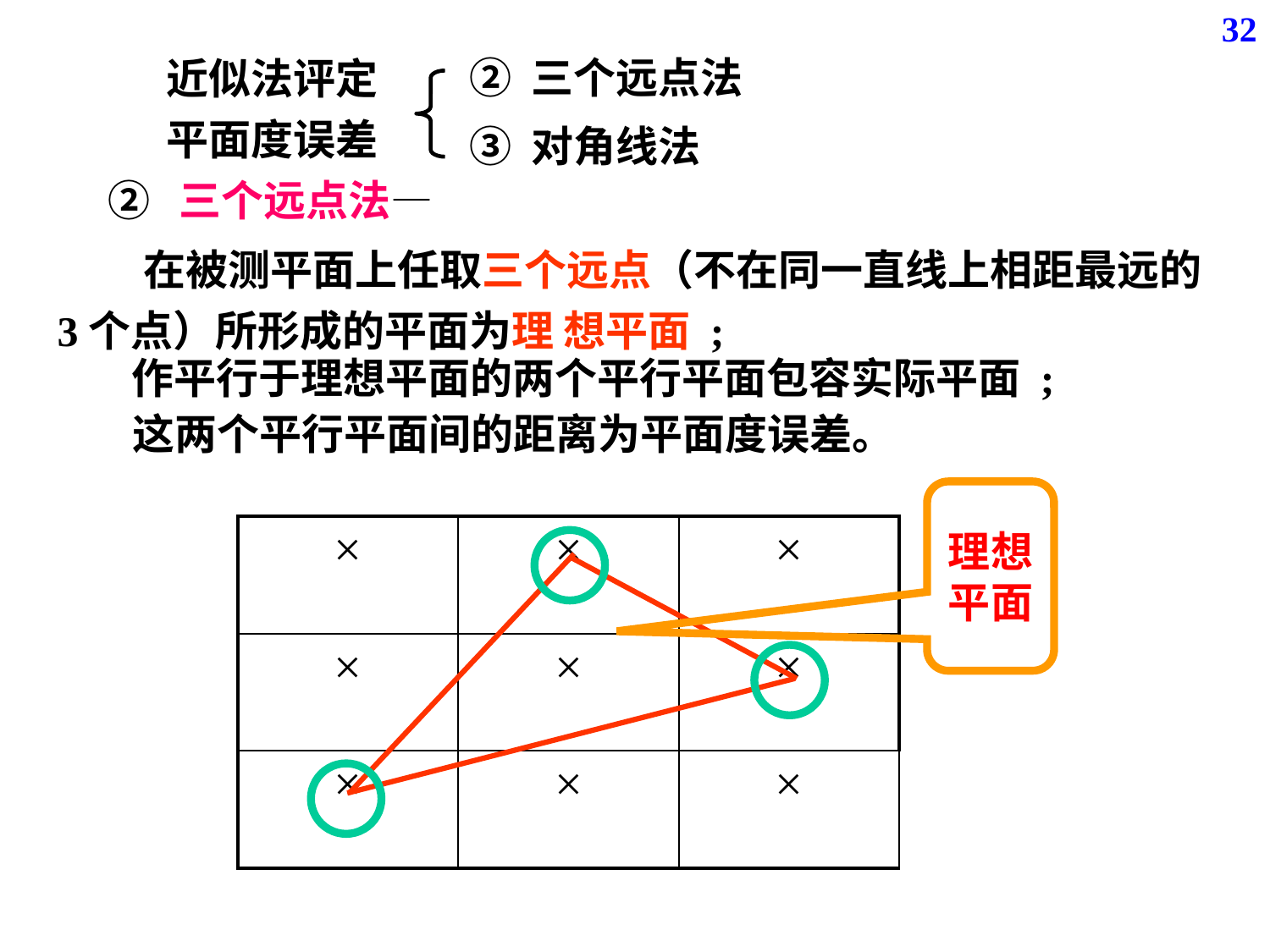

32
近似法评定
平面度误差

② 三个远点法
③ 对角线法
  ②  三个远点法—
        在被测平面上任取三个远点（不在同一直线上相距最远的3个点）所形成的平面为理 想平面 ;
作平行于理想平面的两个平行平面包容实际平面 ;
这两个平行平面间的距离为平面度误差。
理想平面
| × | × | × |
| --- | --- | --- |
| × | × | × |
| × | × | × |